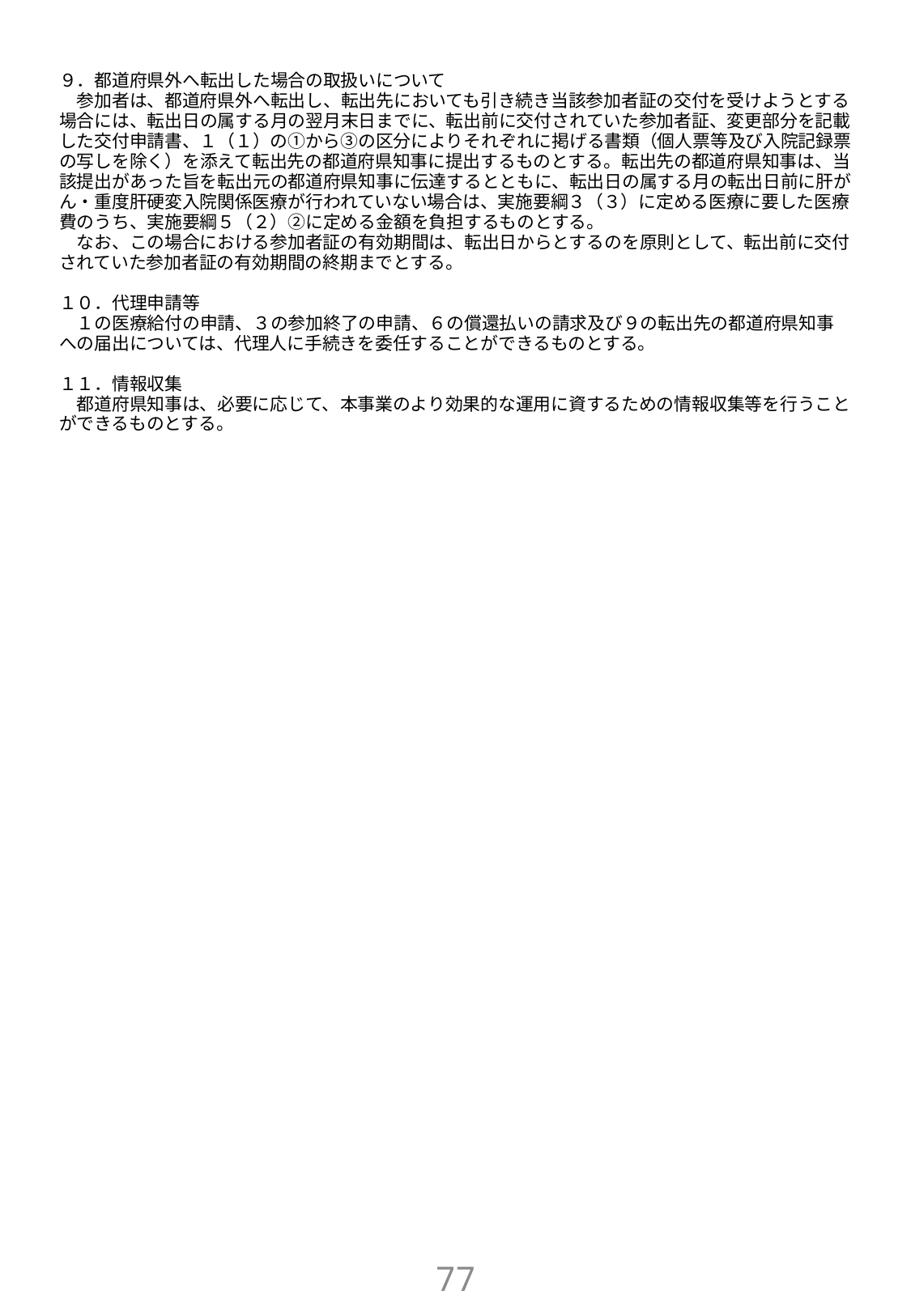

９．都道府県外へ転出した場合の取扱いについて
　参加者は、都道府県外へ転出し、転出先においても引き続き当該参加者証の交付を受けようとする場合には、転出日の属する月の翌月末日までに、転出前に交付されていた参加者証、変更部分を記載した交付申請書、１（１）の①から③の区分によりそれぞれに掲げる書類（個人票等及び入院記録票の写しを除く）を添えて転出先の都道府県知事に提出するものとする。転出先の都道府県知事は、当該提出があった旨を転出元の都道府県知事に伝達するとともに、転出日の属する月の転出日前に肝がん・重度肝硬変入院関係医療が行われていない場合は、実施要綱３（３）に定める医療に要した医療費のうち、実施要綱５（２）②に定める金額を負担するものとする。
　なお、この場合における参加者証の有効期間は、転出日からとするのを原則として、転出前に交付されていた参加者証の有効期間の終期までとする。

１０．代理申請等
　１の医療給付の申請、３の参加終了の申請、６の償還払いの請求及び９の転出先の都道府県知事への届出については、代理人に手続きを委任することができるものとする。

１１．情報収集
　都道府県知事は、必要に応じて、本事業のより効果的な運用に資するための情報収集等を行うことができるものとする。

77